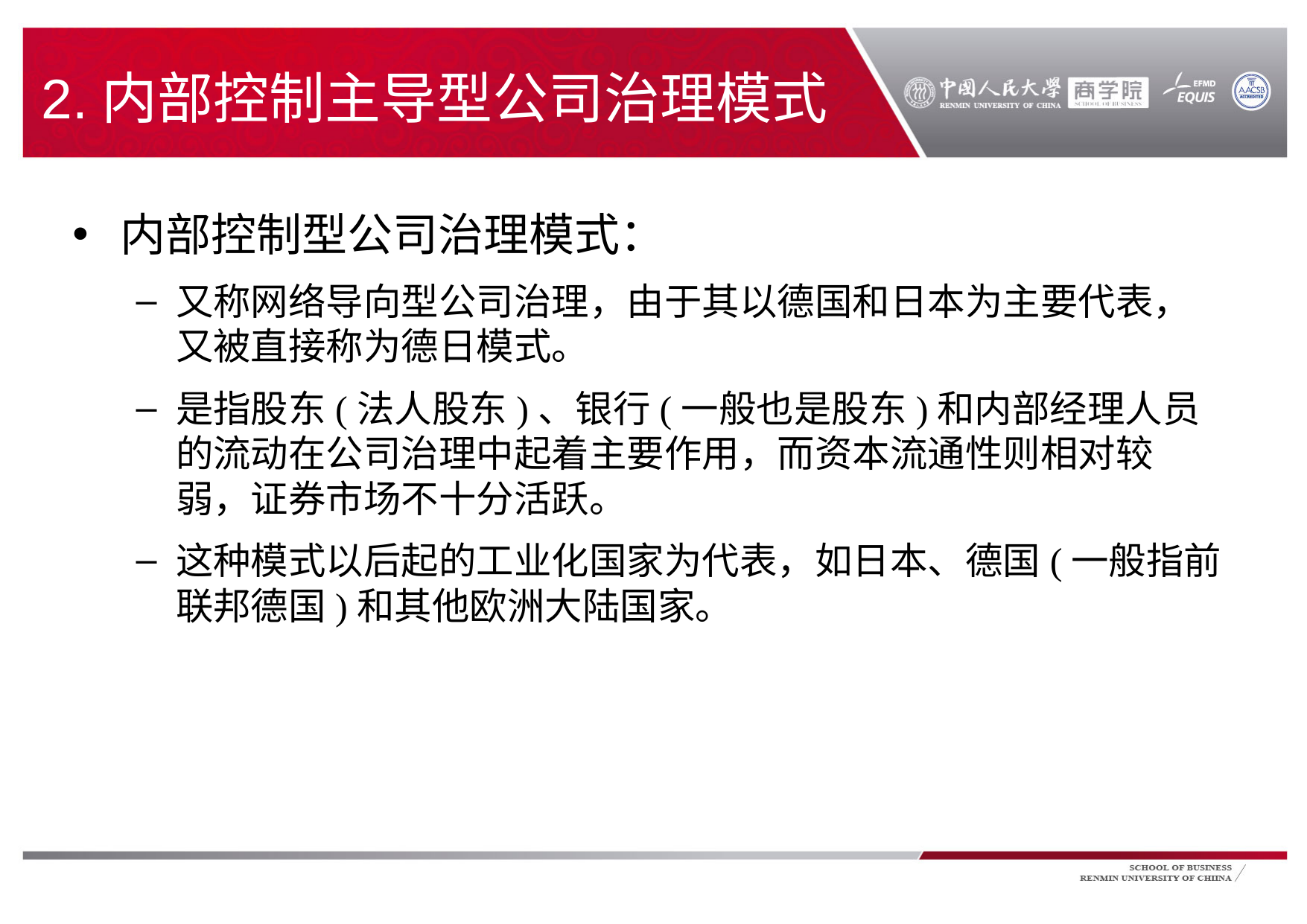

# 2.内部控制主导型公司治理模式
内部控制型公司治理模式：
又称网络导向型公司治理，由于其以德国和日本为主要代表，又被直接称为德日模式。
是指股东(法人股东)、银行(一般也是股东)和内部经理人员的流动在公司治理中起着主要作用，而资本流通性则相对较弱，证券市场不十分活跃。
这种模式以后起的工业化国家为代表，如日本、德国(一般指前联邦德国)和其他欧洲大陆国家。